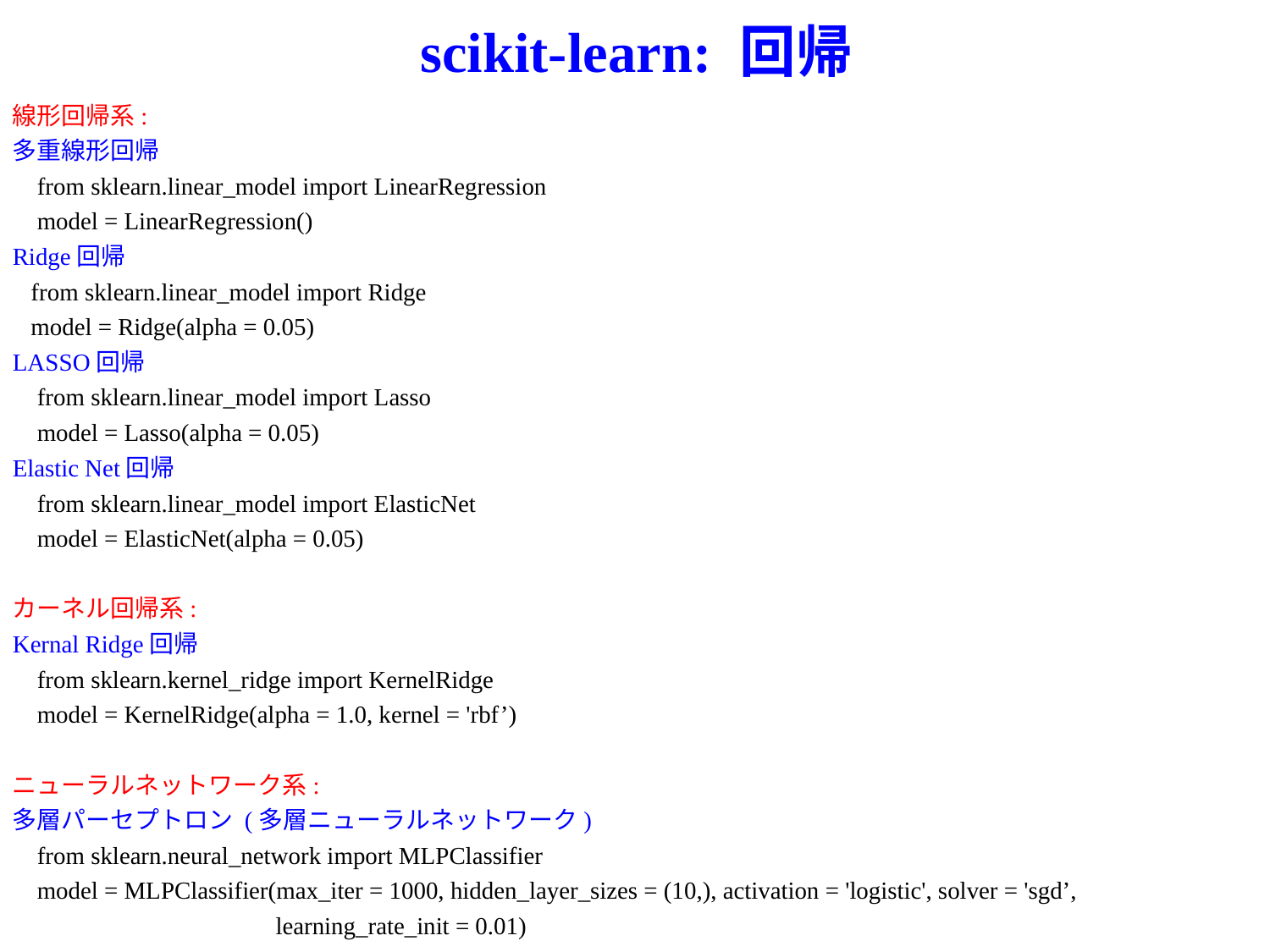

scikit-learn: 回帰
線形回帰系:
多重線形回帰
    from sklearn.linear_model import LinearRegression
    model = LinearRegression()
Ridge回帰
   from sklearn.linear_model import Ridge
   model = Ridge(alpha = 0.05)
LASSO回帰
    from sklearn.linear_model import Lasso
    model = Lasso(alpha = 0.05)
Elastic Net回帰
    from sklearn.linear_model import ElasticNet
    model = ElasticNet(alpha = 0.05)

カーネル回帰系:
Kernal Ridge回帰
    from sklearn.kernel_ridge import KernelRidge
    model = KernelRidge(alpha = 1.0, kernel = 'rbf’)

ニューラルネットワーク系:
多層パーセプトロン (多層ニューラルネットワーク)
    from sklearn.neural_network import MLPClassifier
    model = MLPClassifier(max_iter = 1000, hidden_layer_sizes = (10,), activation = 'logistic', solver = 'sgd’,
                                           learning_rate_init = 0.01)